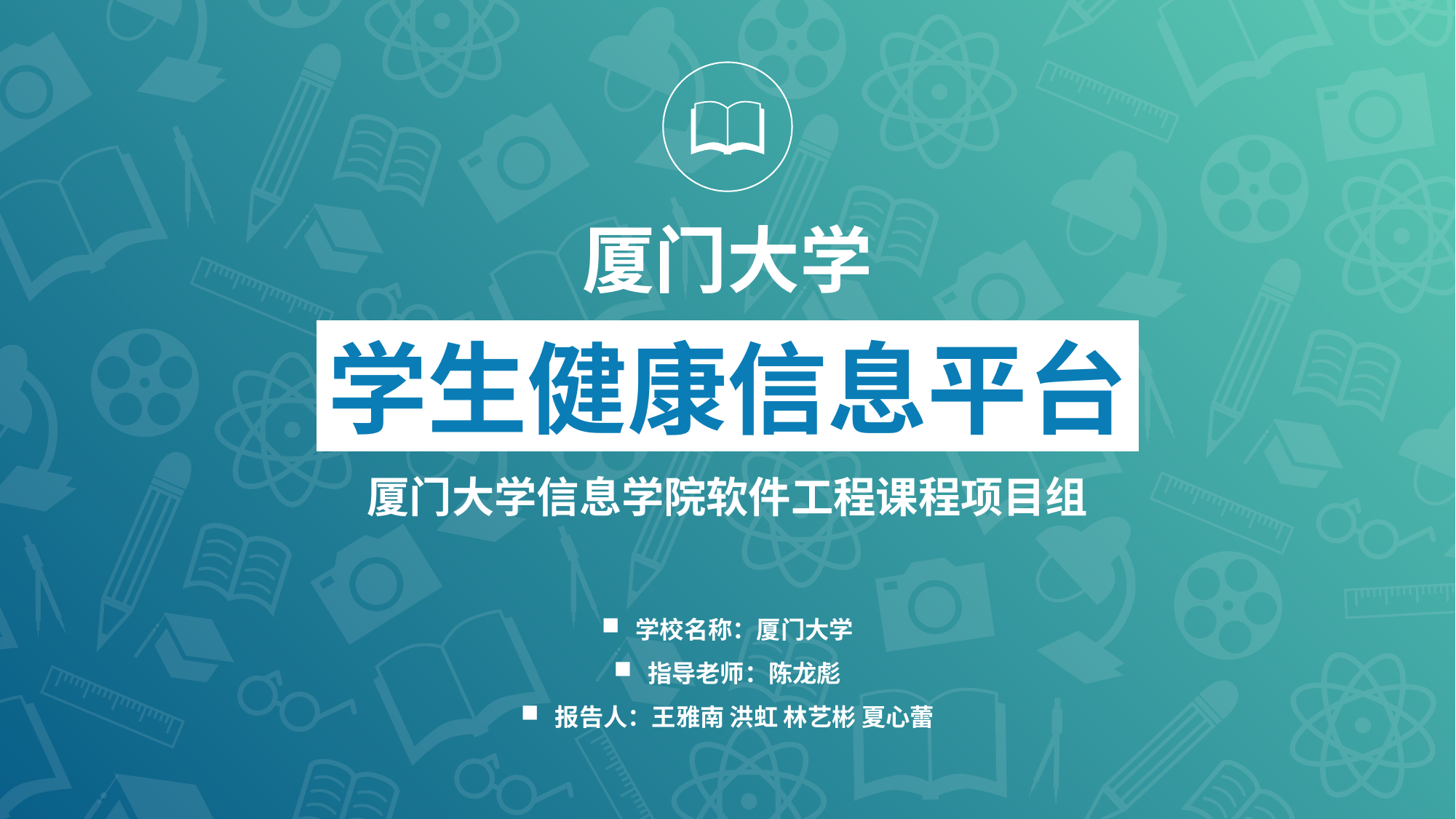

厦门大学
学生健康信息平台
厦门大学信息学院软件工程课程项目组
学校名称：厦门大学
指导老师：陈龙彪
报告人：王雅南 洪虹 林艺彬 夏心蕾